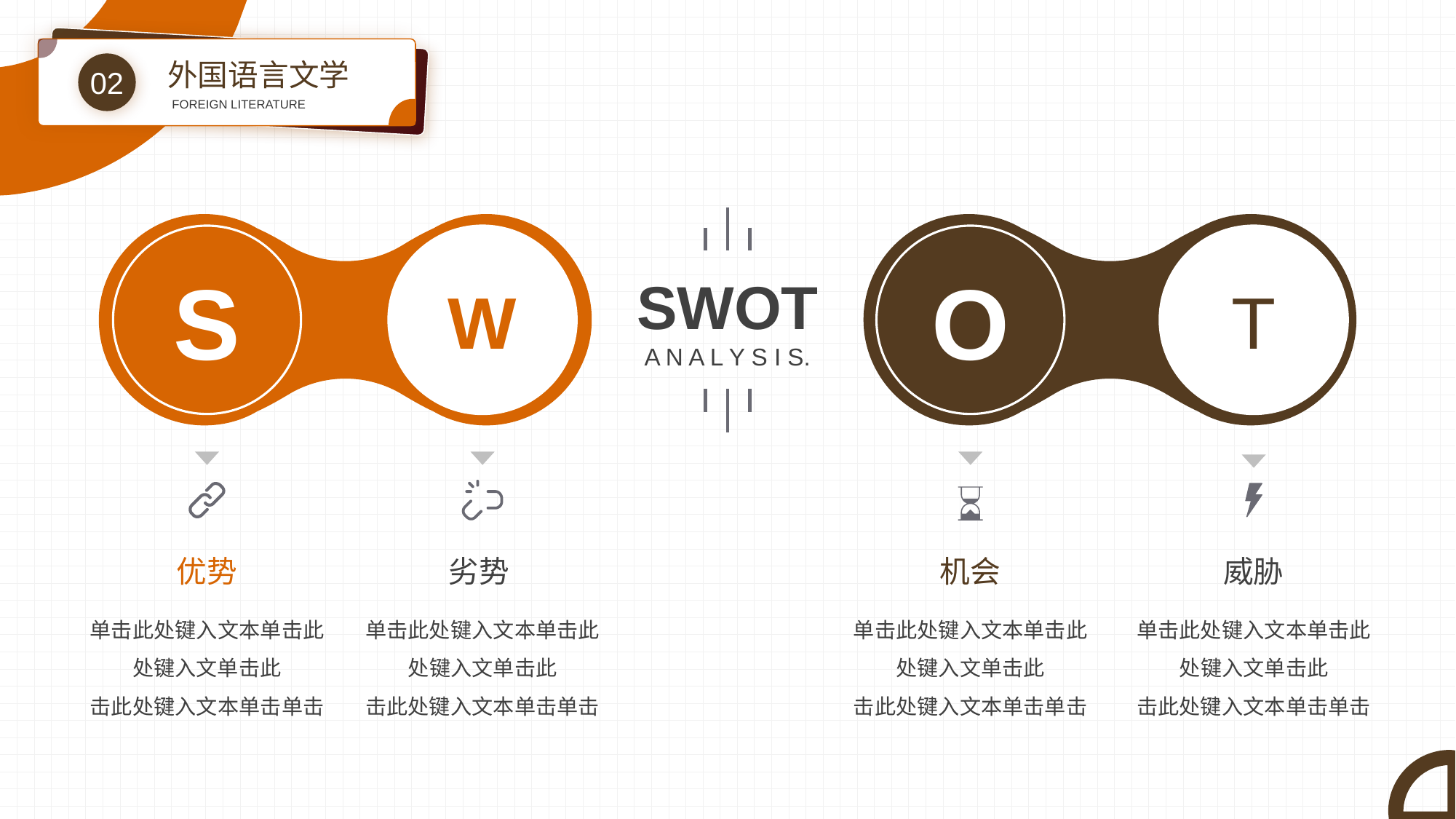

外国语言文学

02
FOREIGN LITERATURE

SWOT
A N A L Y S I S.

S
W

优势
单击此处键入文本单击此
处键入文单击此
击此处键入文本单击单击

劣势
单击此处键入文本单击此
处键入文单击此
击此处键入文本单击单击

O
T

机会
单击此处键入文本单击此
处键入文单击此
击此处键入文本单击单击

威胁
单击此处键入文本单击此
处键入文单击此
击此处键入文本单击单击